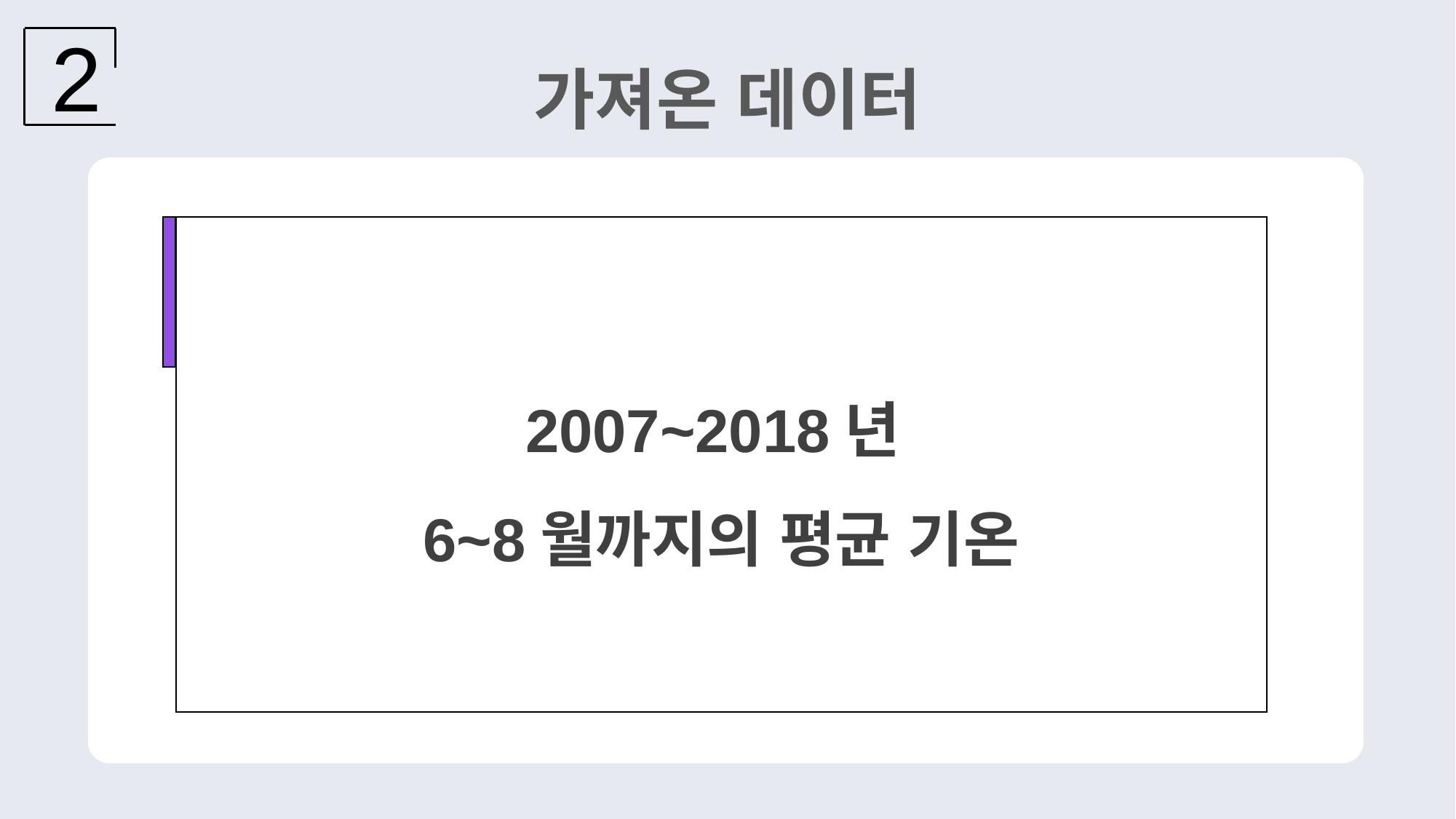

가져온 데이터
2

2007~2018년
6~8월까지의 평균 기온